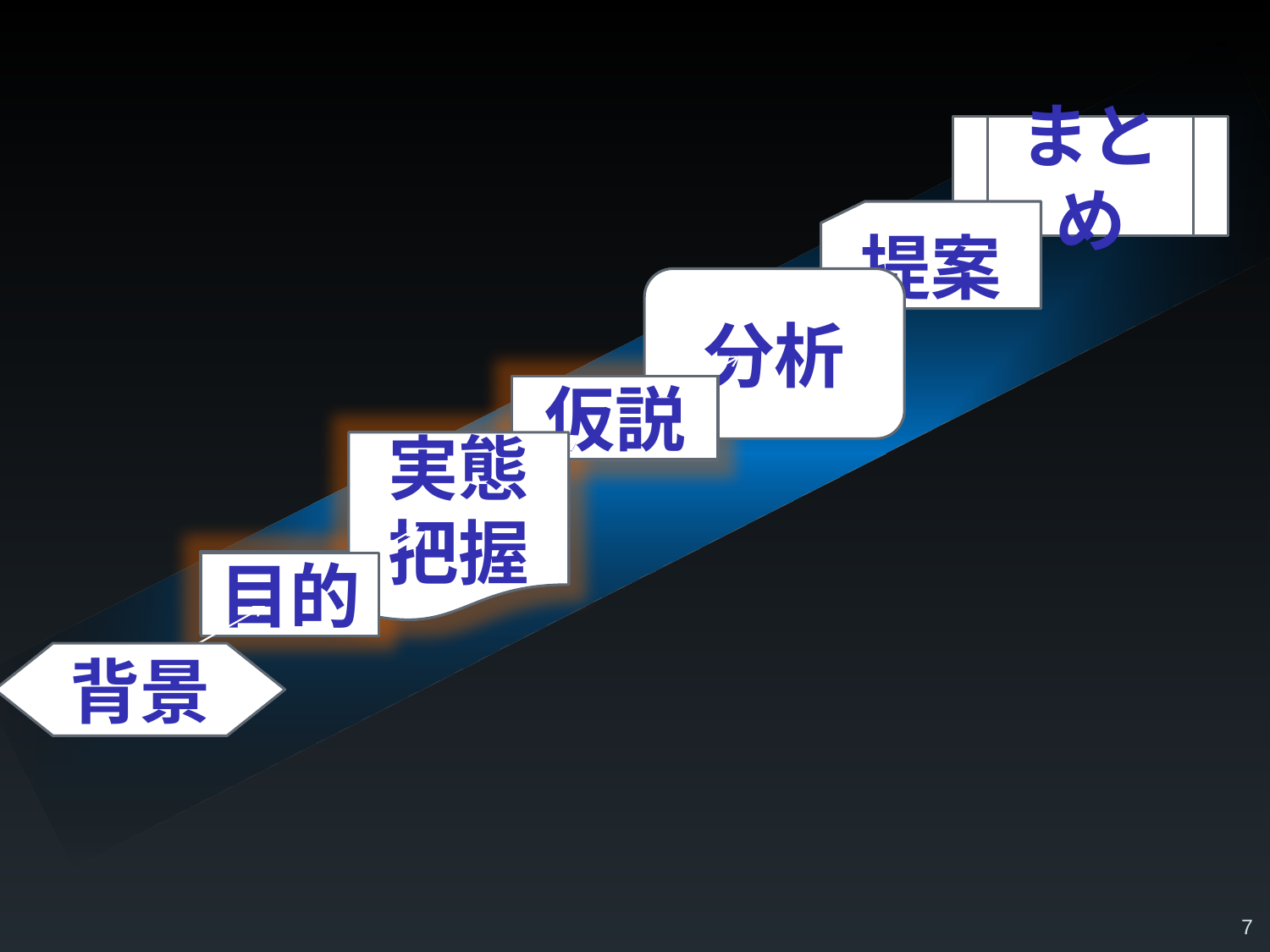

まとめ
提案
分析

仮説
仮説
実態
把握
実態
把握
目的
目的
背景
7